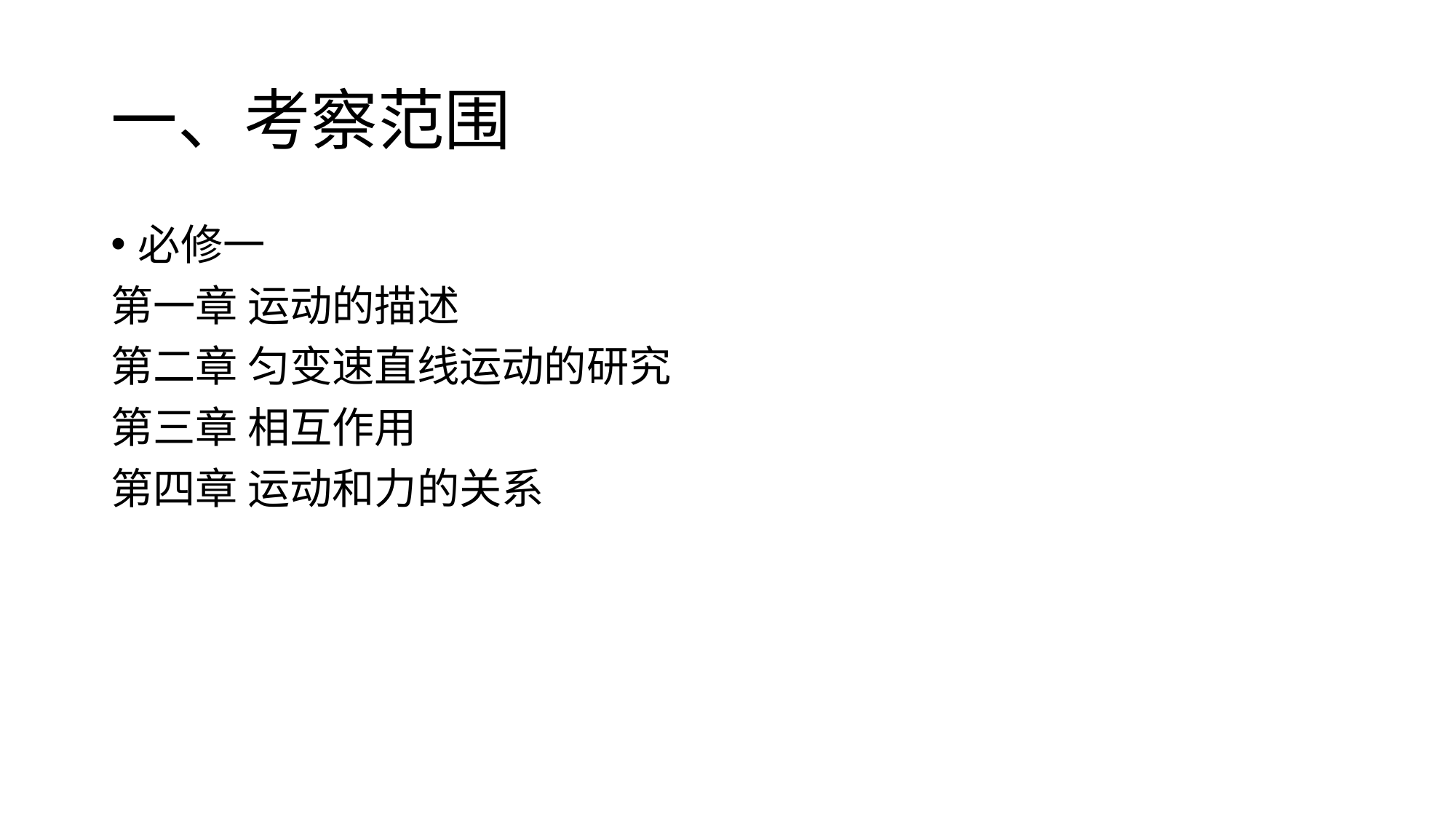

# 一、考察范围
必修一
第一章 运动的描述
第二章 匀变速直线运动的研究
第三章 相互作用
第四章 运动和力的关系